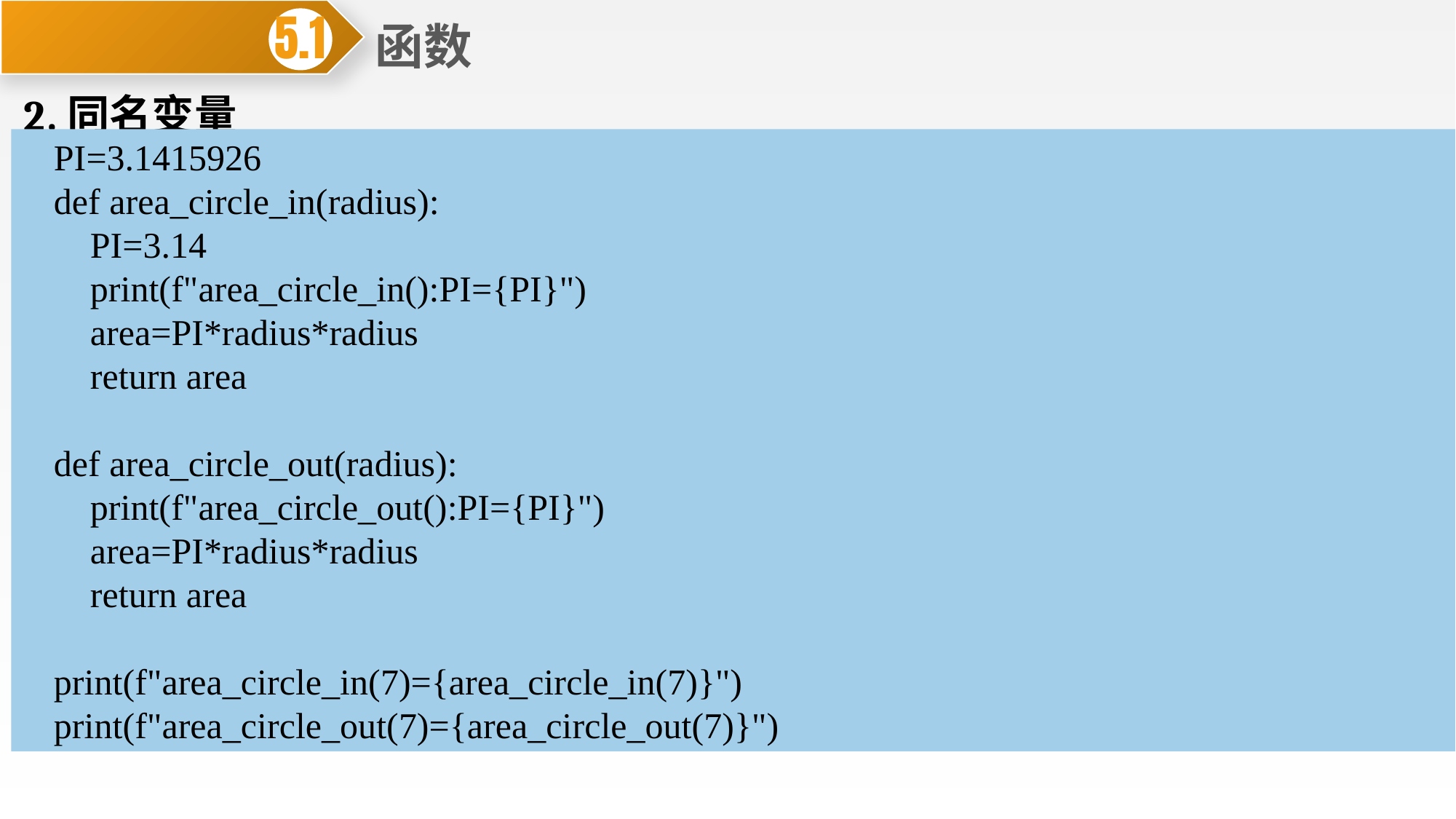

函数

5.1
2.同名变量
当在函数内部定义了局部变量，该变量与函数外部定义的变量同名，在该函数内部将屏蔽外部定义的同名变量。
例5-10 在函数内部与外部分别定义同名变量PI，基于PI计算圆面积，并比较两者的差异。
PI=3.1415926
def area_circle_in(radius):
    PI=3.14
    print(f"area_circle_in():PI={PI}")
    area=PI*radius*radius
    return area

def area_circle_out(radius):
    print(f"area_circle_out():PI={PI}")
    area=PI*radius*radius
    return area

print(f"area_circle_in(7)={area_circle_in(7)}")
print(f"area_circle_out(7)={area_circle_out(7)}")